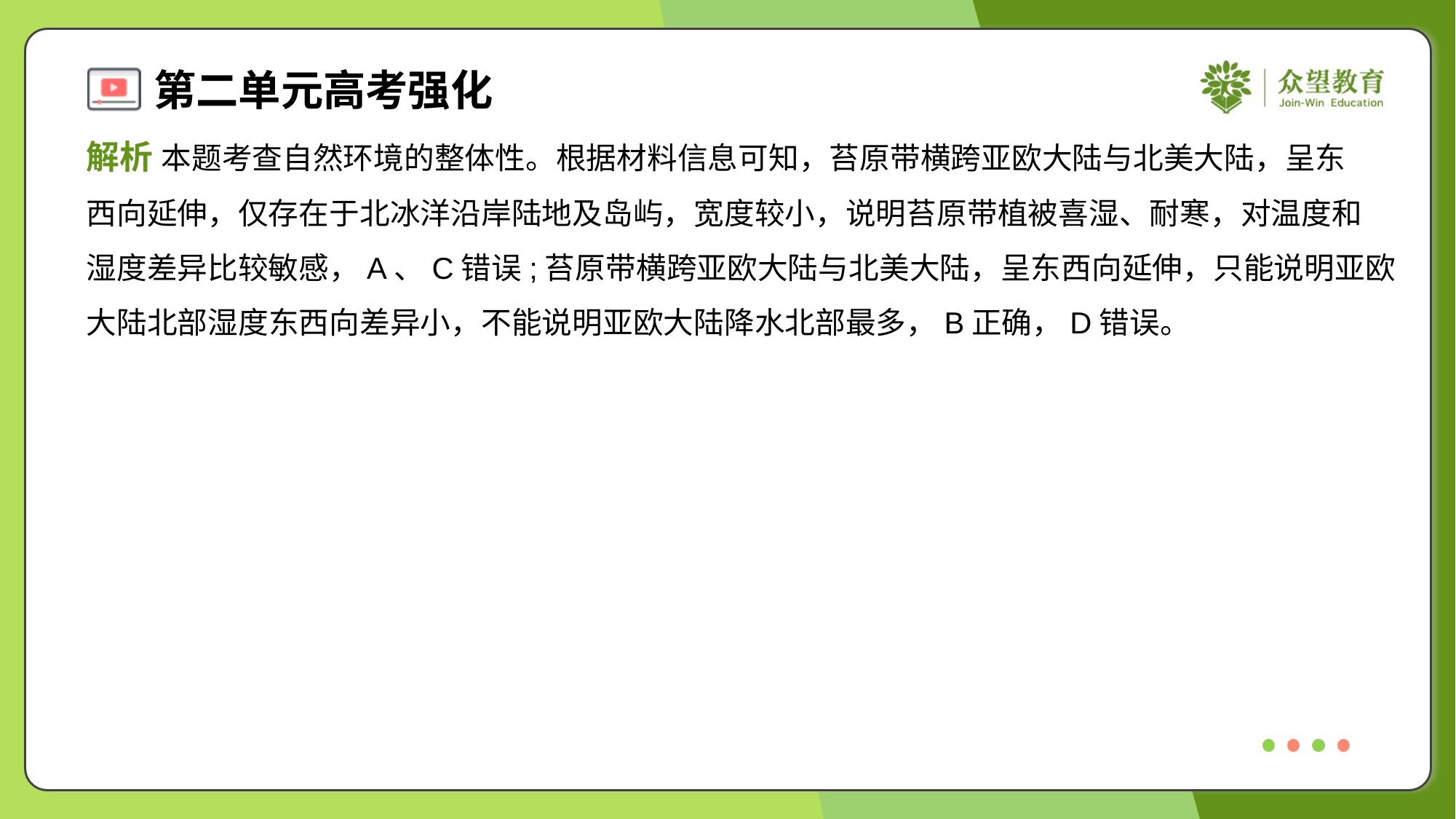

解析 本题考查自然环境的整体性。根据材料信息可知，苔原带横跨亚欧大陆与北美大陆，呈东
西向延伸，仅存在于北冰洋沿岸陆地及岛屿，宽度较小，说明苔原带植被喜湿、耐寒，对温度和
湿度差异比较敏感，A、C错误;苔原带横跨亚欧大陆与北美大陆，呈东西向延伸，只能说明亚欧
大陆北部湿度东西向差异小，不能说明亚欧大陆降水北部最多，B正确，D错误。